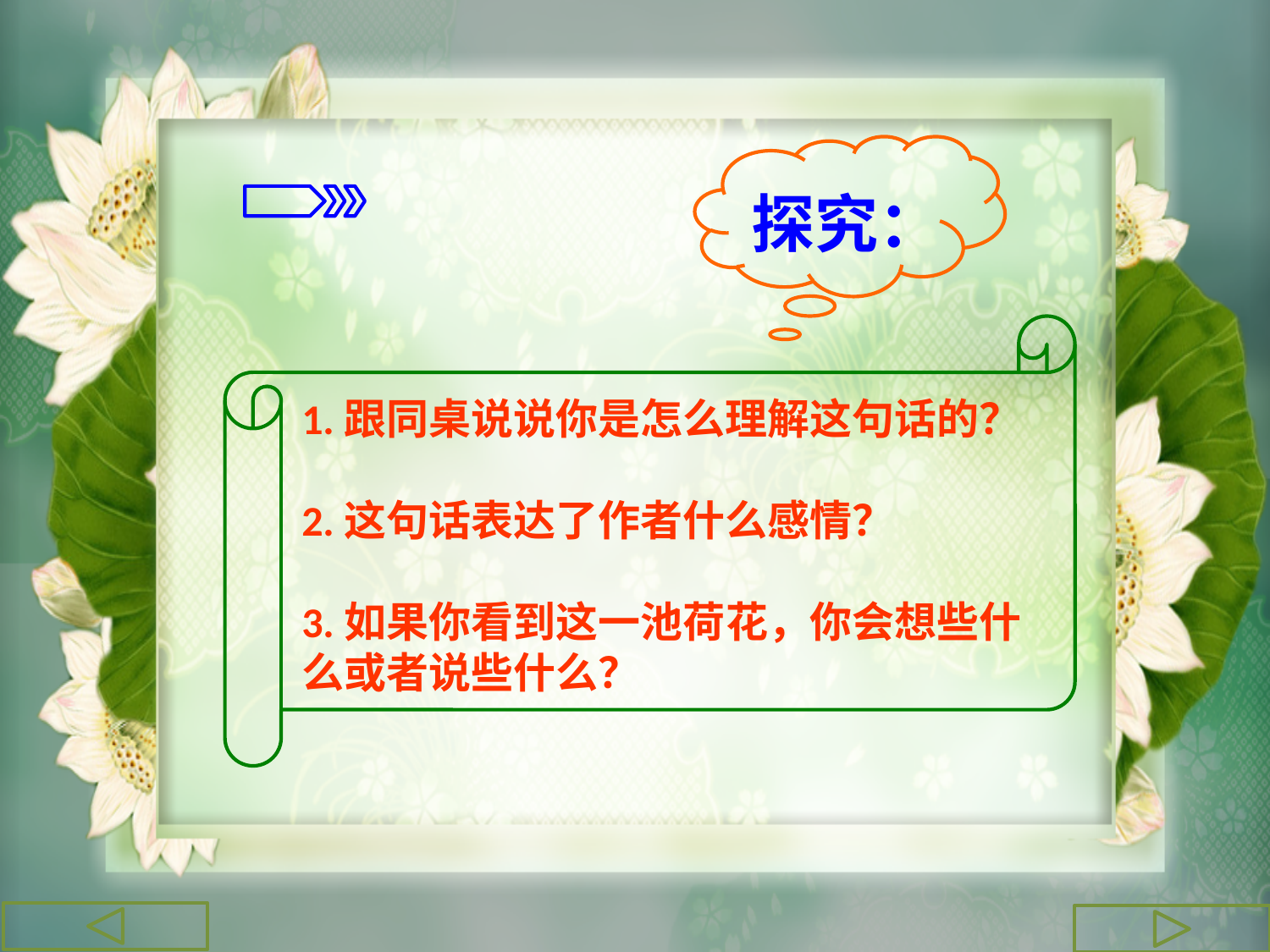

探究：
1.跟同桌说说你是怎么理解这句话的？

2.这句话表达了作者什么感情？

3.如果你看到这一池荷花，你会想些什么或者说些什么？